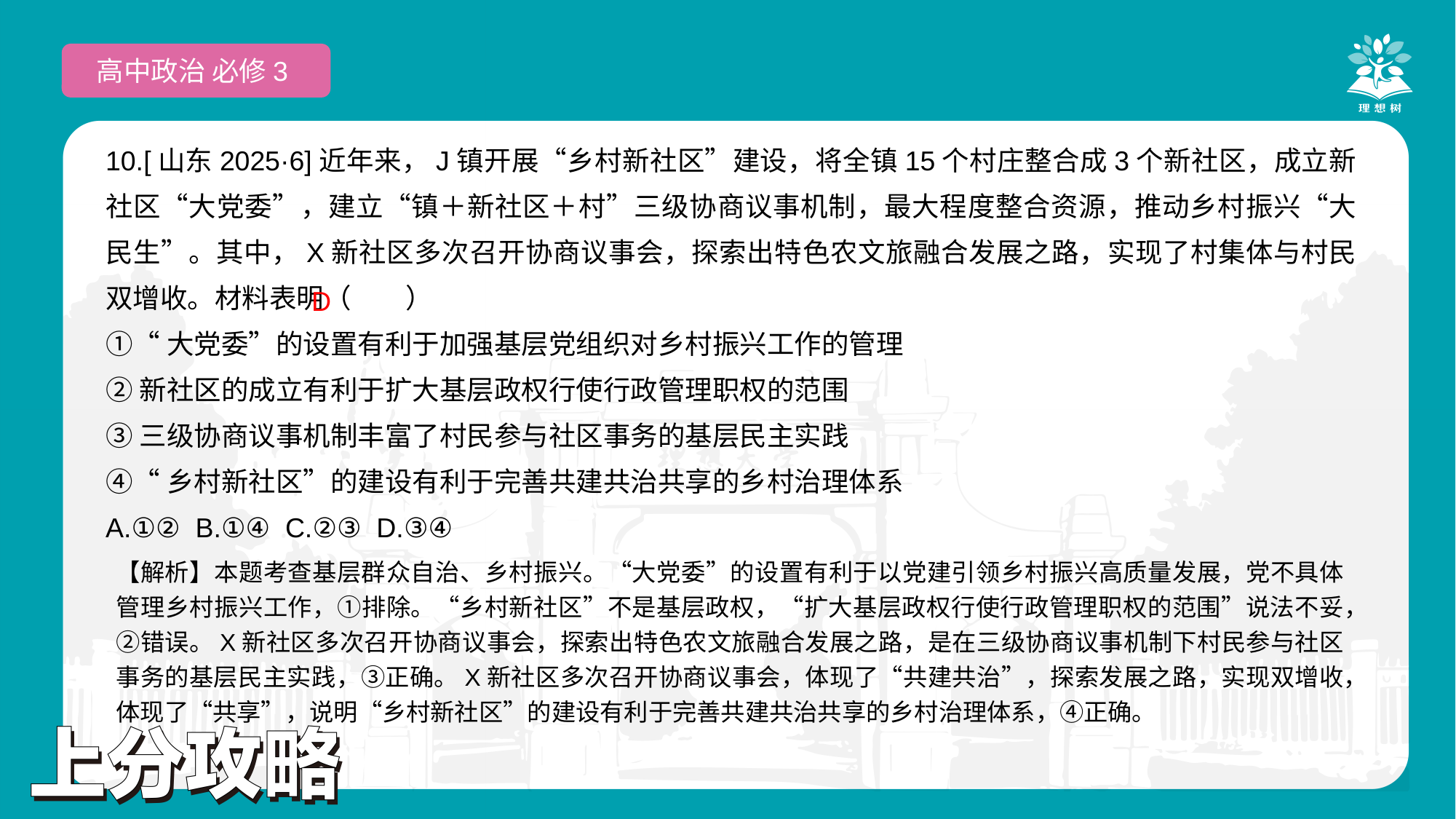

高中政治 必修3
10.[山东2025·6]近年来，J镇开展“乡村新社区”建设，将全镇15个村庄整合成3个新社区，成立新社区“大党委”，建立“镇＋新社区＋村”三级协商议事机制，最大程度整合资源，推动乡村振兴“大民生”。其中，X新社区多次召开协商议事会，探索出特色农文旅融合发展之路，实现了村集体与村民双增收。材料表明（　　）
①“大党委”的设置有利于加强基层党组织对乡村振兴工作的管理
②新社区的成立有利于扩大基层政权行使行政管理职权的范围
③三级协商议事机制丰富了村民参与社区事务的基层民主实践
④“乡村新社区”的建设有利于完善共建共治共享的乡村治理体系
A.①②  B.①④  C.②③  D.③④
 D
【解析】本题考查基层群众自治、乡村振兴。“大党委”的设置有利于以党建引领乡村振兴高质量发展，党不具体管理乡村振兴工作，①排除。“乡村新社区”不是基层政权，“扩大基层政权行使行政管理职权的范围”说法不妥，②错误。X新社区多次召开协商议事会，探索出特色农文旅融合发展之路，是在三级协商议事机制下村民参与社区事务的基层民主实践，③正确。X新社区多次召开协商议事会，体现了“共建共治”，探索发展之路，实现双增收，体现了“共享”，说明“乡村新社区”的建设有利于完善共建共治共享的乡村治理体系，④正确。